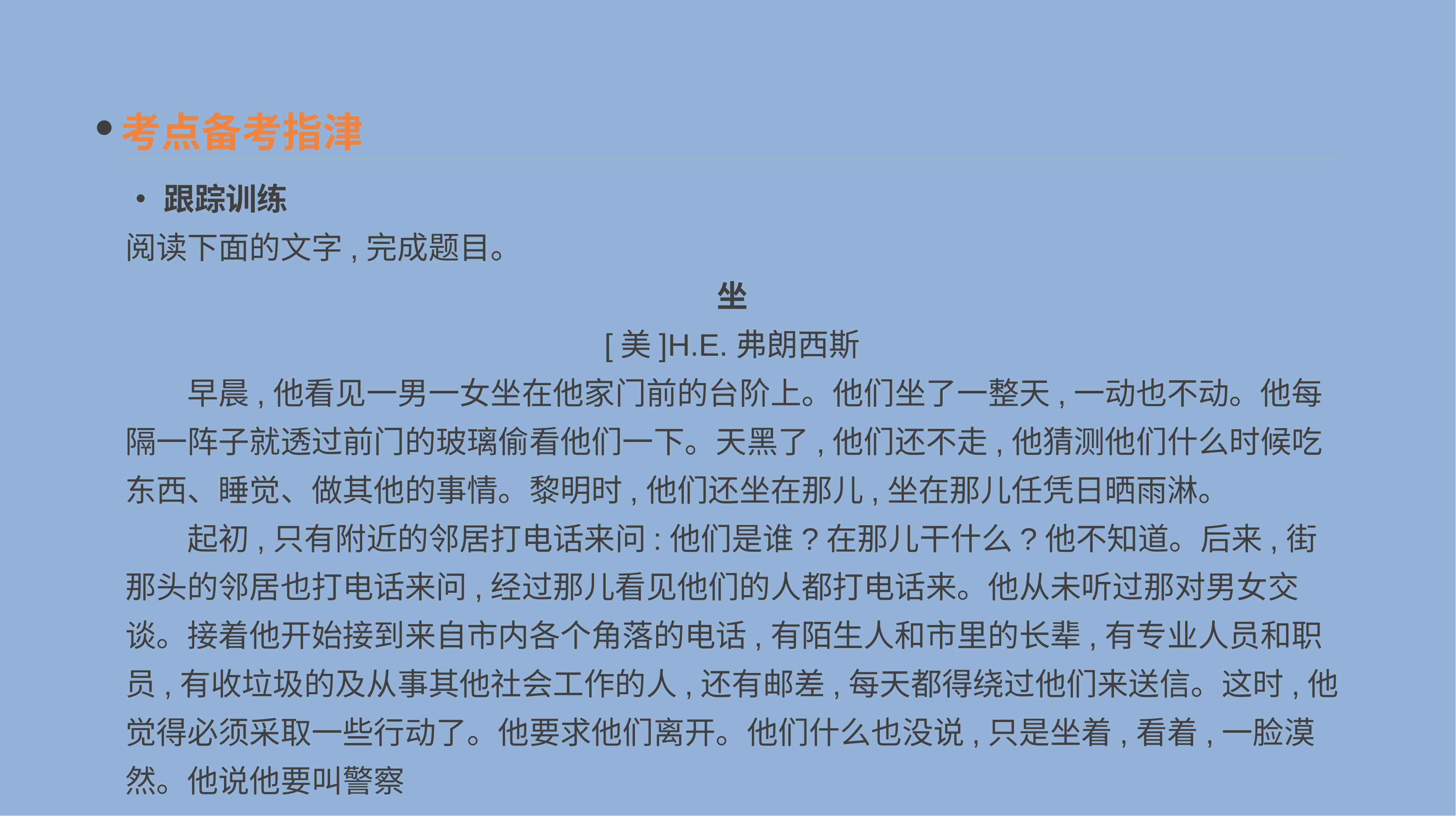

考点备考指津

•跟踪训练
阅读下面的文字,完成题目。
坐
[美]H.E.弗朗西斯
　　早晨,他看见一男一女坐在他家门前的台阶上。他们坐了一整天,一动也不动。他每隔一阵子就透过前门的玻璃偷看他们一下。天黑了,他们还不走,他猜测他们什么时候吃东西、睡觉、做其他的事情。黎明时,他们还坐在那儿,坐在那儿任凭日晒雨淋。
　　起初,只有附近的邻居打电话来问:他们是谁?在那儿干什么?他不知道。后来,街那头的邻居也打电话来问,经过那儿看见他们的人都打电话来。他从未听过那对男女交谈。接着他开始接到来自市内各个角落的电话,有陌生人和市里的长辈,有专业人员和职员,有收垃圾的及从事其他社会工作的人,还有邮差,每天都得绕过他们来送信。这时,他觉得必须采取一些行动了。他要求他们离开。他们什么也没说,只是坐着,看着,一脸漠然。他说他要叫警察